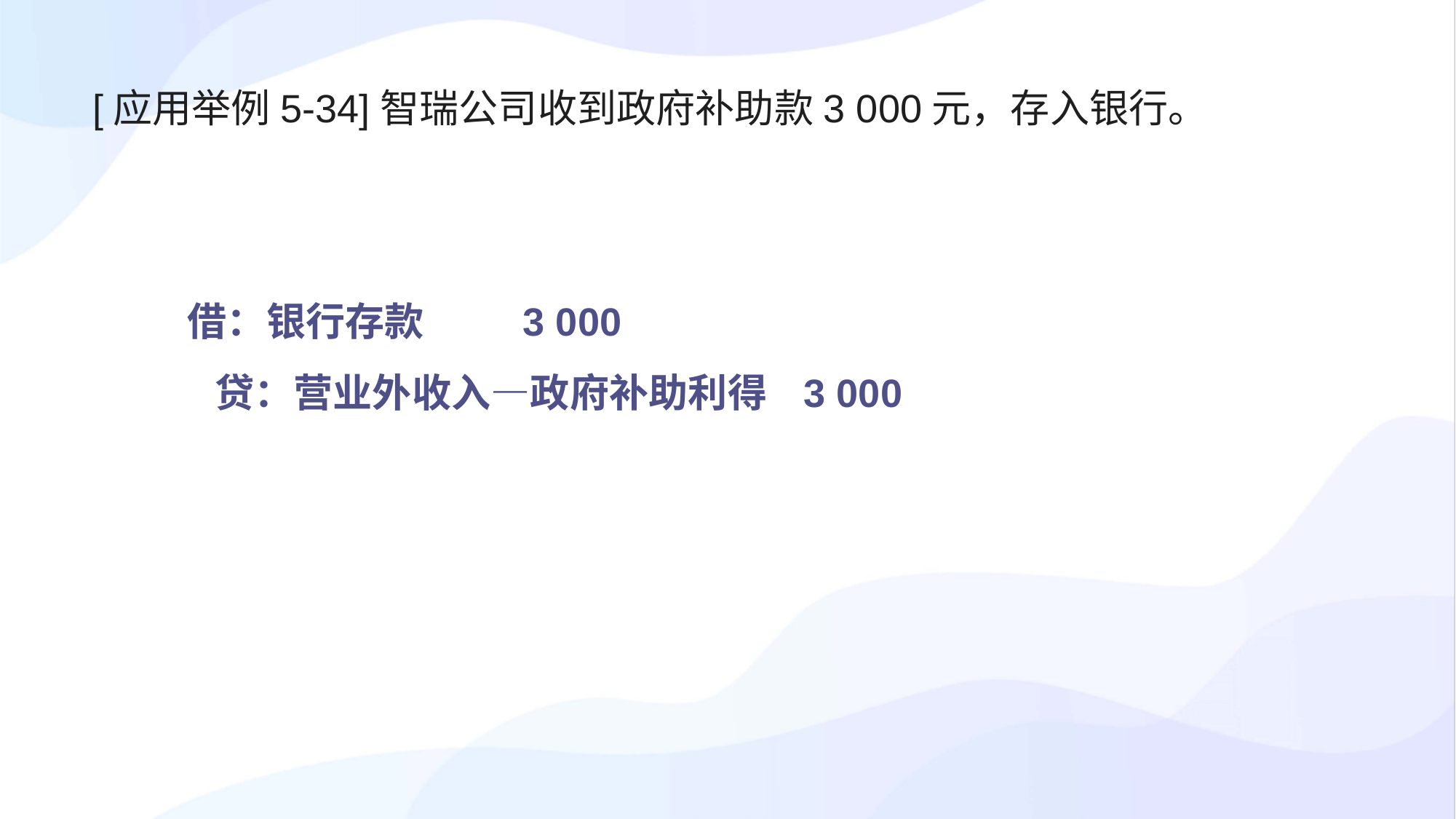

[应用举例5-34]智瑞公司收到政府补助款3 000元，存入银行。
借：银行存款          3 000
  贷：营业外收入—政府补助利得   3 000